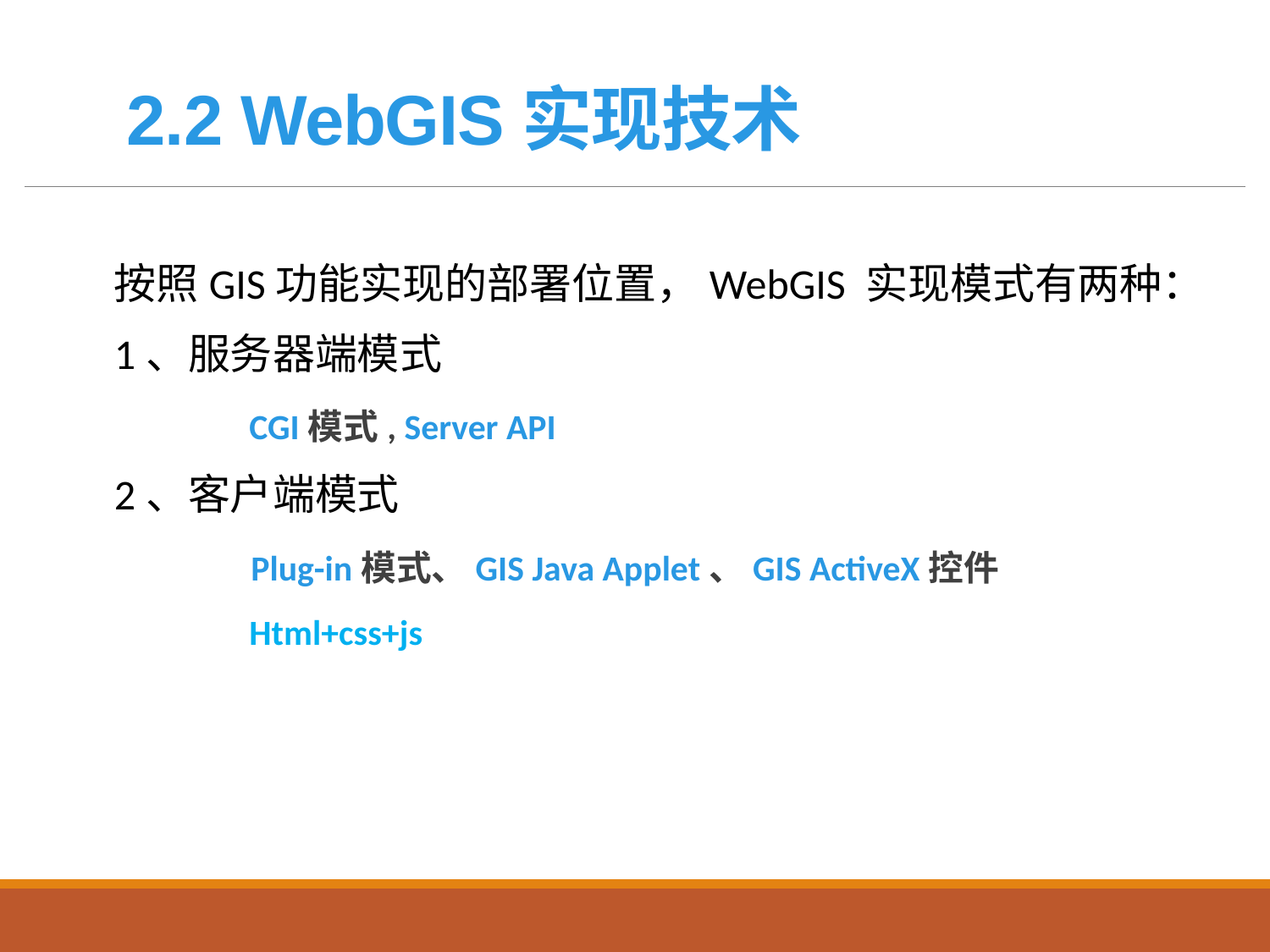

# 2.2 WebGIS实现技术
按照GIS功能实现的部署位置，WebGIS 实现模式有两种：
1、服务器端模式
	 CGI模式, Server API
2、客户端模式
	 Plug-in模式、GIS Java Applet、GIS ActiveX控件
	 Html+css+js